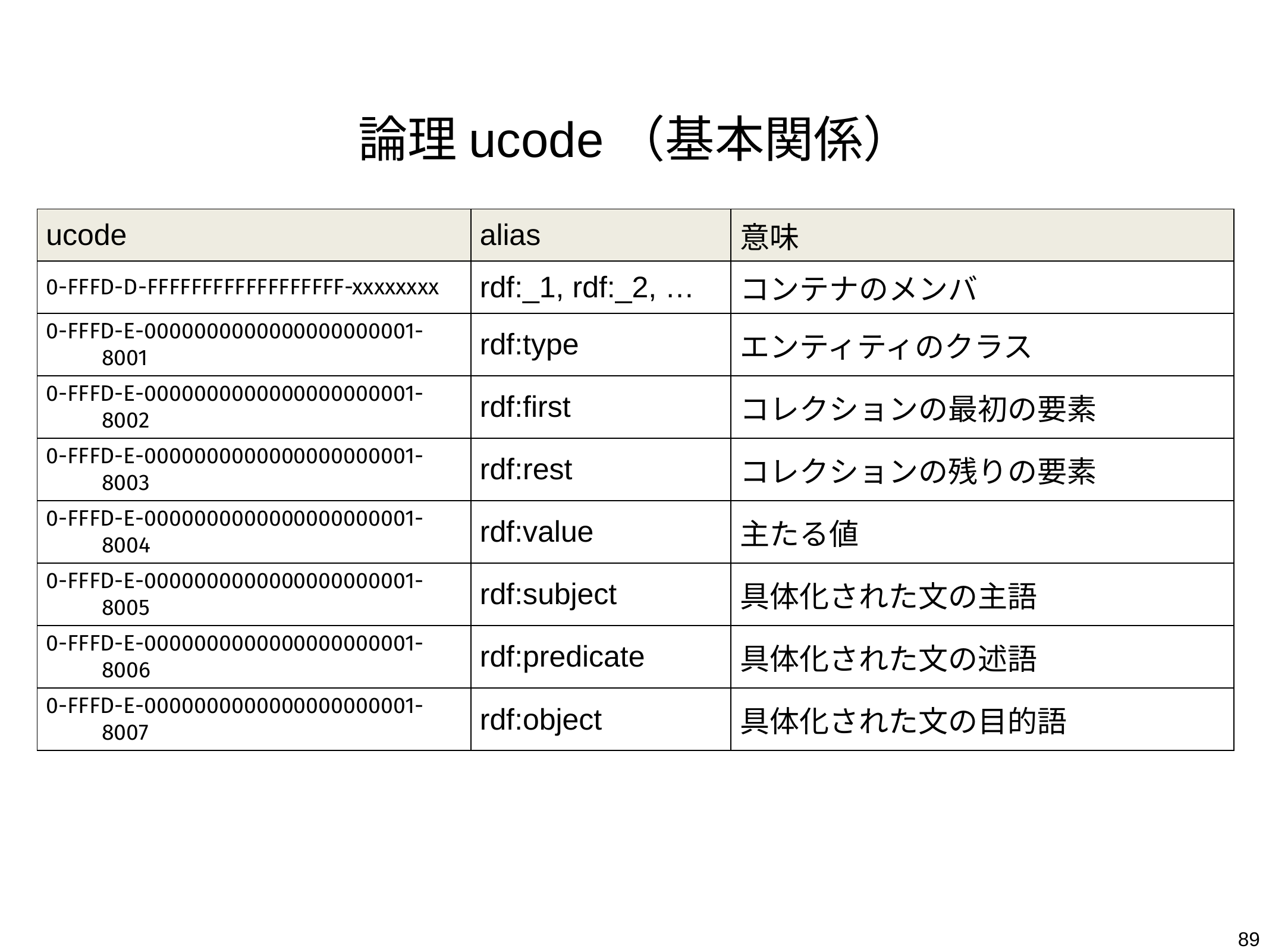

# 論理ucode（基本関係）
| ucode | alias | 意味 |
| --- | --- | --- |
| 0-FFFD-D-FFFFFFFFFFFFFFFFFF-xxxxxxxx | rdf:\_1, rdf:\_2, … | コンテナのメンバ |
| 0-FFFD-E-0000000000000000000001-8001 | rdf:type | エンティティのクラス |
| 0-FFFD-E-0000000000000000000001-8002 | rdf:first | コレクションの最初の要素 |
| 0-FFFD-E-0000000000000000000001-8003 | rdf:rest | コレクションの残りの要素 |
| 0-FFFD-E-0000000000000000000001-8004 | rdf:value | 主たる値 |
| 0-FFFD-E-0000000000000000000001-8005 | rdf:subject | 具体化された文の主語 |
| 0-FFFD-E-0000000000000000000001-8006 | rdf:predicate | 具体化された文の述語 |
| 0-FFFD-E-0000000000000000000001-8007 | rdf:object | 具体化された文の目的語 |
89